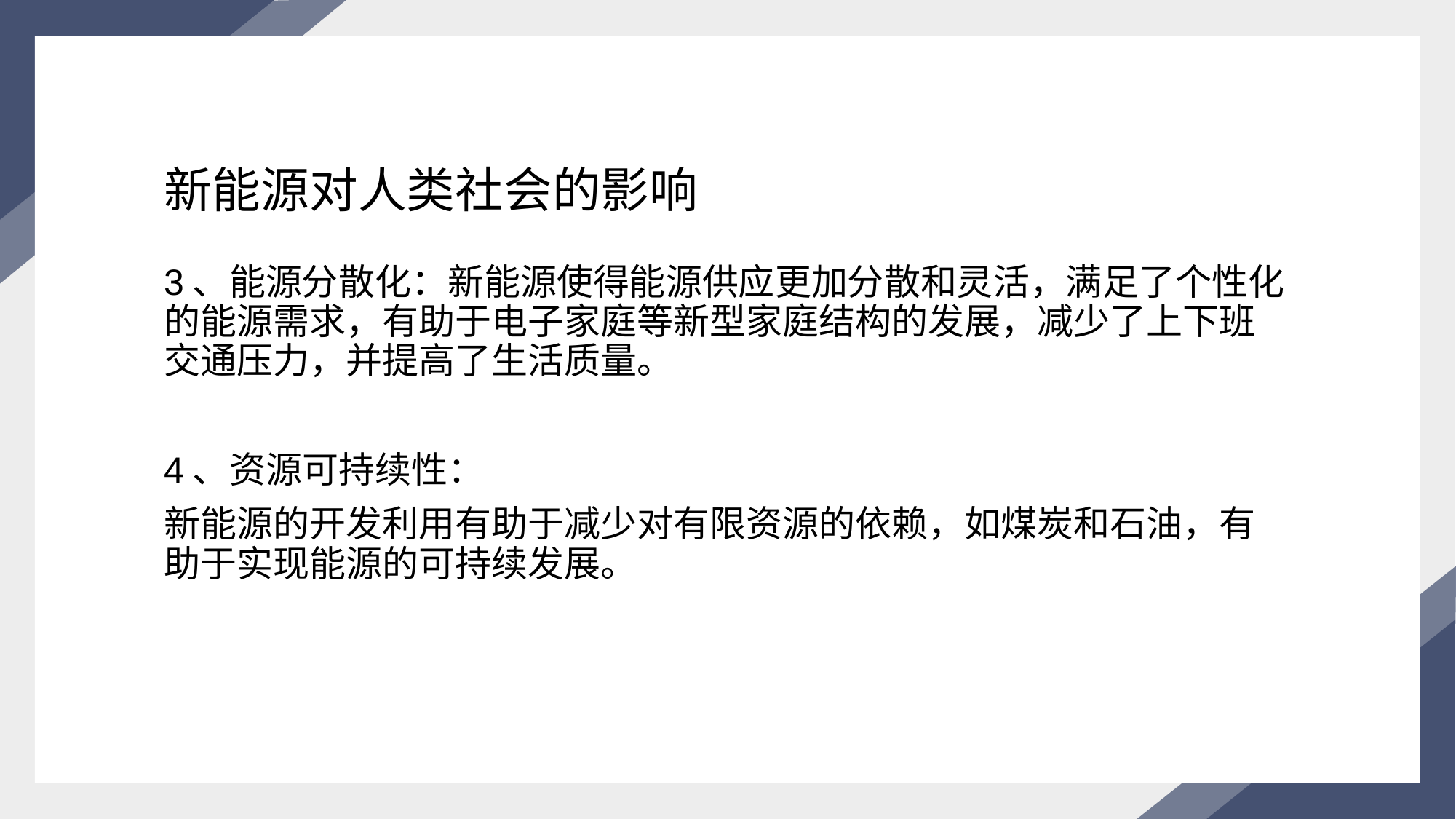

# 新能源对人类社会的影响
3、能源分散化：新能源使得能源供应更加分散和灵活，满足了个性化的能源需求，有助于电子家庭等新型家庭结构的发展，减少了上下班交通压力，并提高了生活质量。

4、资源可持续性：
新能源的开发利用有助于减少对有限资源的依赖，如煤炭和石油，有助于实现能源的可持续发展。